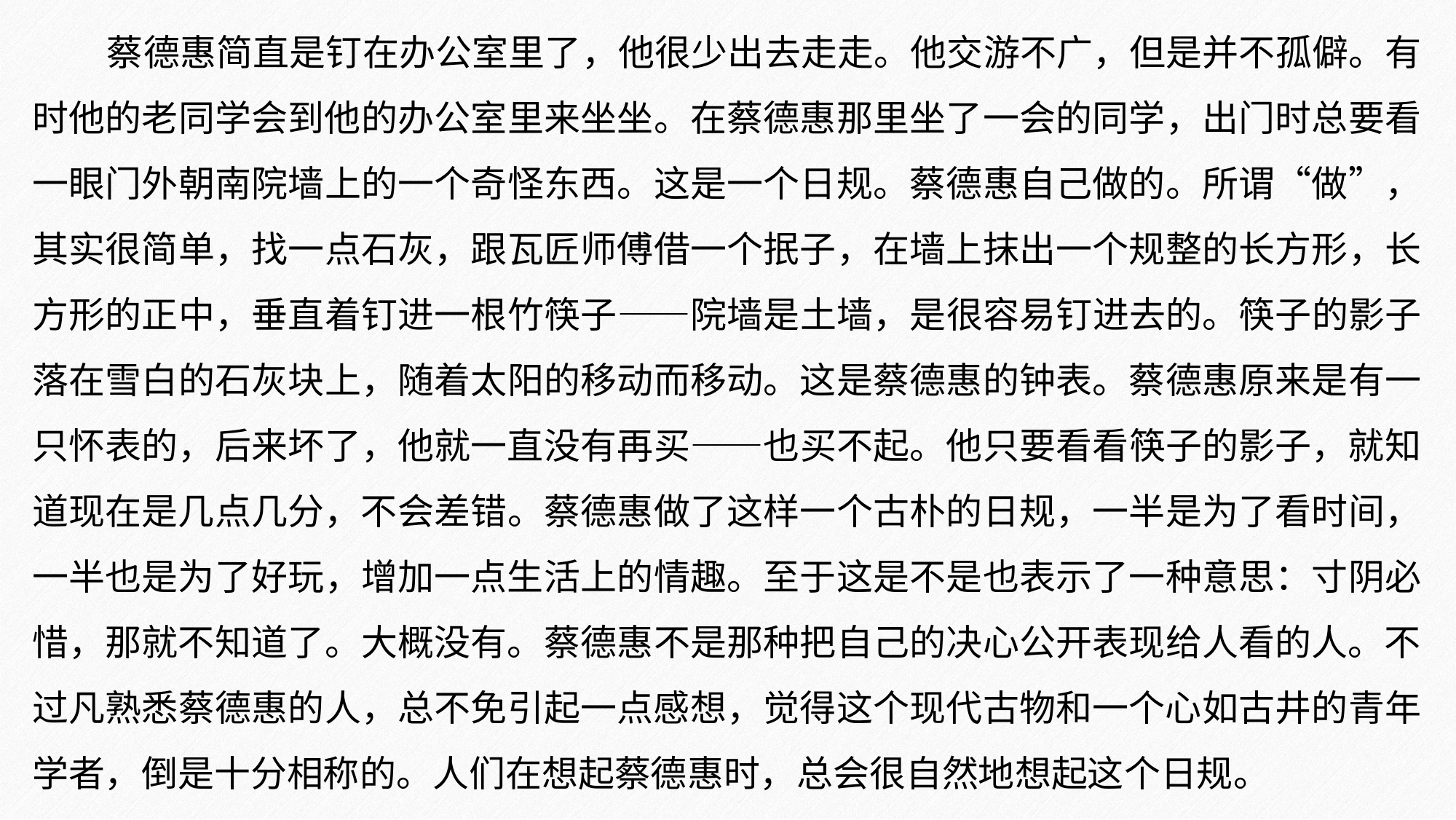

蔡德惠简直是钉在办公室里了，他很少出去走走。他交游不广，但是并不孤僻。有时他的老同学会到他的办公室里来坐坐。在蔡德惠那里坐了一会的同学，出门时总要看一眼门外朝南院墙上的一个奇怪东西。这是一个日规。蔡德惠自己做的。所谓“做”，其实很简单，找一点石灰，跟瓦匠师傅借一个抿子，在墙上抹出一个规整的长方形，长方形的正中，垂直着钉进一根竹筷子——院墙是土墙，是很容易钉进去的。筷子的影子落在雪白的石灰块上，随着太阳的移动而移动。这是蔡德惠的钟表。蔡德惠原来是有一只怀表的，后来坏了，他就一直没有再买——也买不起。他只要看看筷子的影子，就知道现在是几点几分，不会差错。蔡德惠做了这样一个古朴的日规，一半是为了看时间，一半也是为了好玩，增加一点生活上的情趣。至于这是不是也表示了一种意思：寸阴必惜，那就不知道了。大概没有。蔡德惠不是那种把自己的决心公开表现给人看的人。不过凡熟悉蔡德惠的人，总不免引起一点感想，觉得这个现代古物和一个心如古井的青年学者，倒是十分相称的。人们在想起蔡德惠时，总会很自然地想起这个日规。